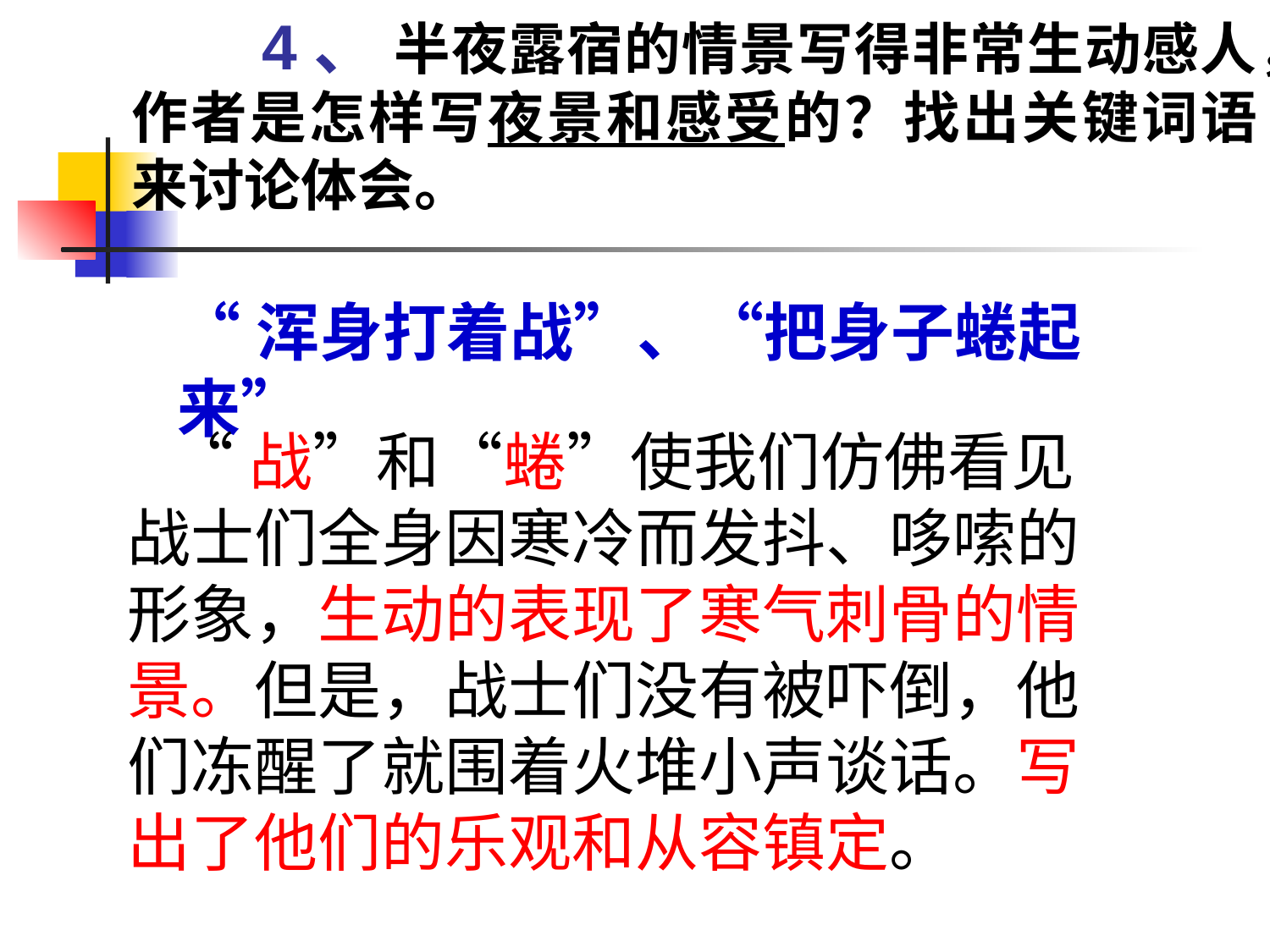

4、 半夜露宿的情景写得非常生动感人，作者是怎样写夜景和感受的？找出关键词语来讨论体会。

“浑身打着战”、“把身子蜷起来”
   “战”和“蜷”使我们仿佛看见战士们全身因寒冷而发抖、哆嗦的形象，生动的表现了寒气刺骨的情景。但是，战士们没有被吓倒，他们冻醒了就围着火堆小声谈话。写出了他们的乐观和从容镇定。